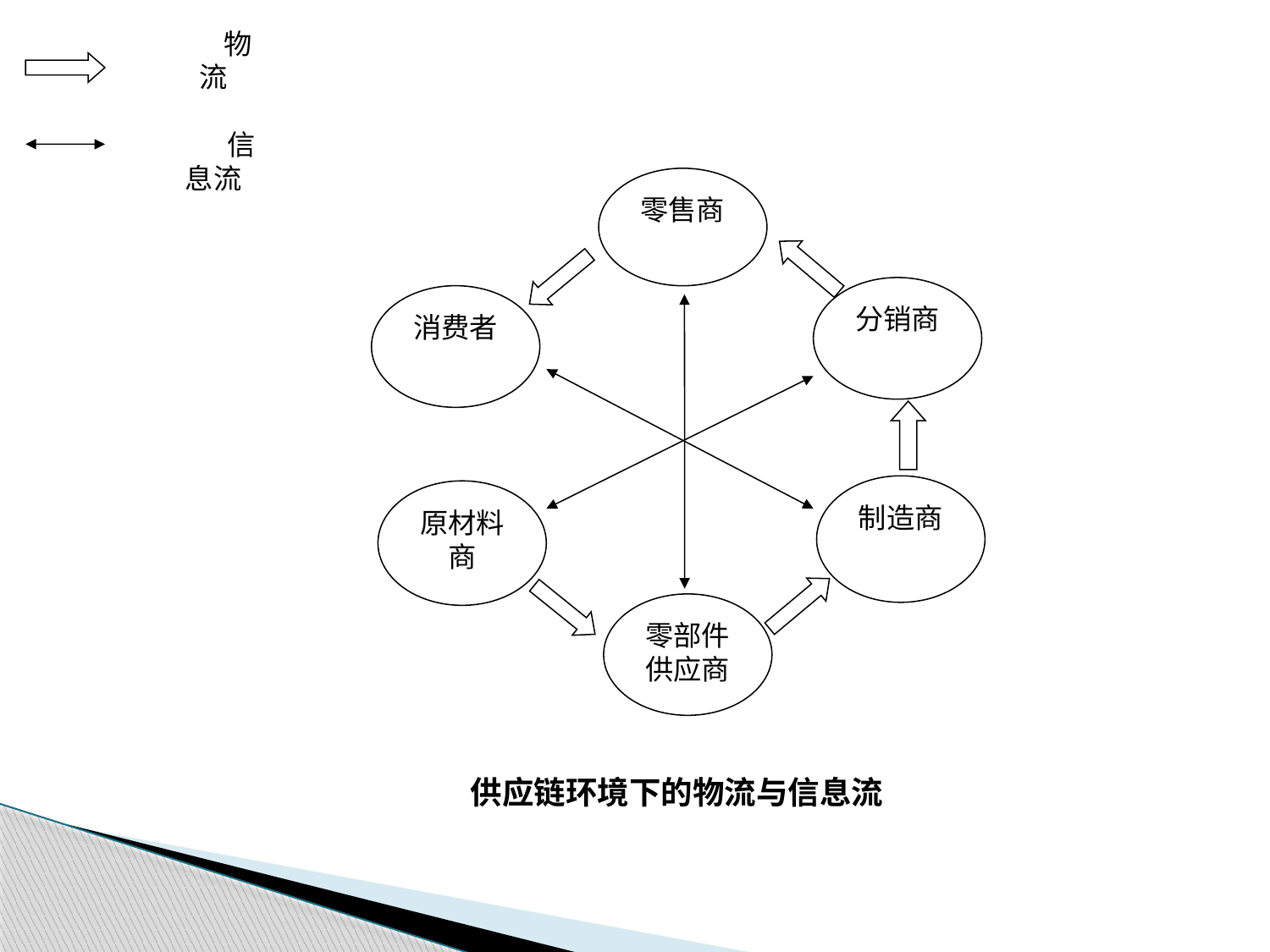

物流

  信息流

零售商

分销商
消费者

制造商
原材料商

零部件供应商

供应链环境下的物流与信息流